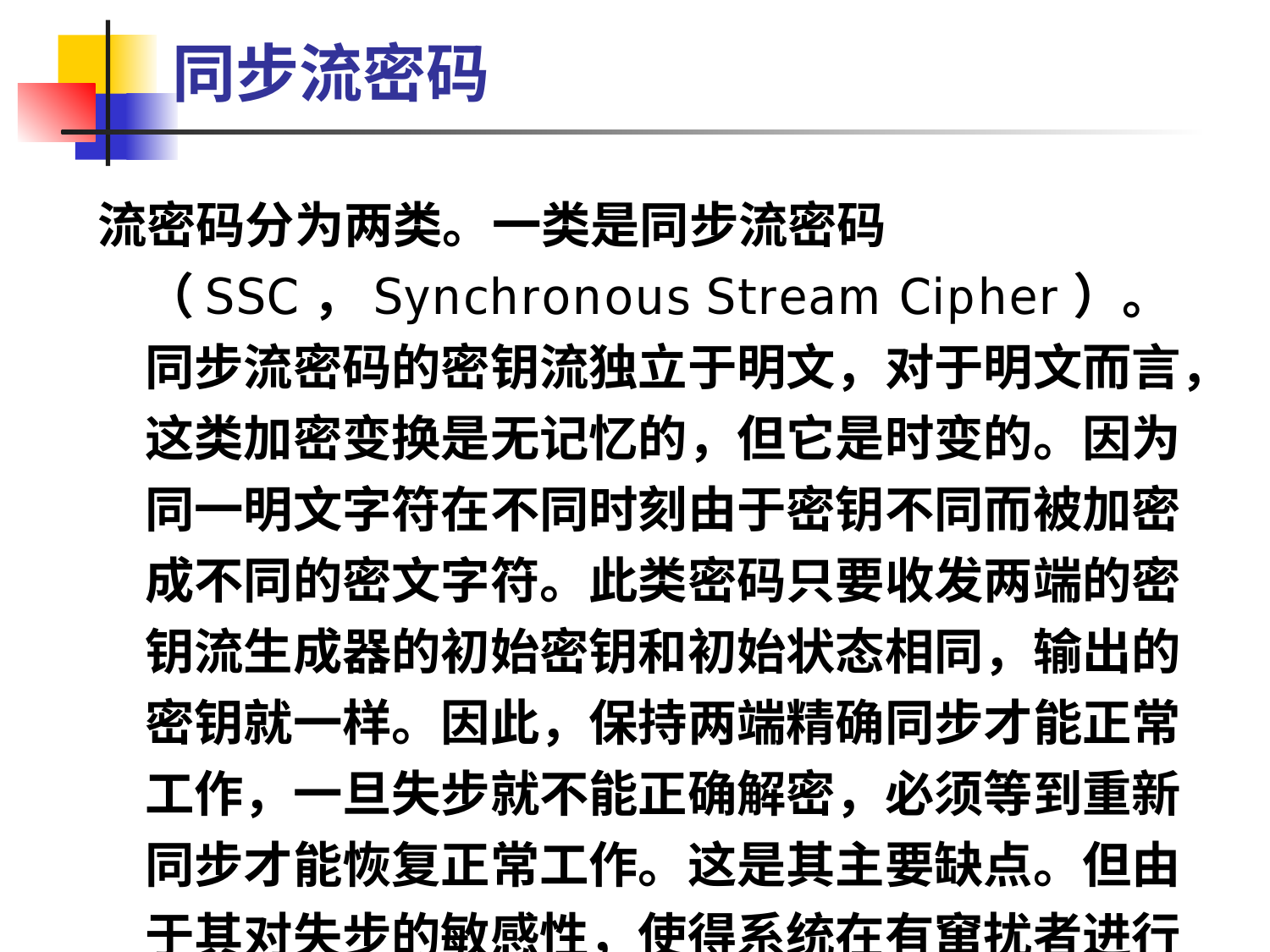

# 同步流密码
流密码分为两类。一类是同步流密码（SSC，Synchronous Stream Cipher）。同步流密码的密钥流独立于明文，对于明文而言，这类加密变换是无记忆的，但它是时变的。因为同一明文字符在不同时刻由于密钥不同而被加密成不同的密文字符。此类密码只要收发两端的密钥流生成器的初始密钥和初始状态相同，输出的密钥就一样。因此，保持两端精确同步才能正常工作，一旦失步就不能正确解密，必须等到重新同步才能恢复正常工作。这是其主要缺点。但由于其对失步的敏感性，使得系统在有窜扰者进行注入、删除、重放等主动攻击时异常敏感，有利于检测。此类体制的优点是传输中出现的一些偶然错误只影响相应位的恢复消息，没有差错传播。

16